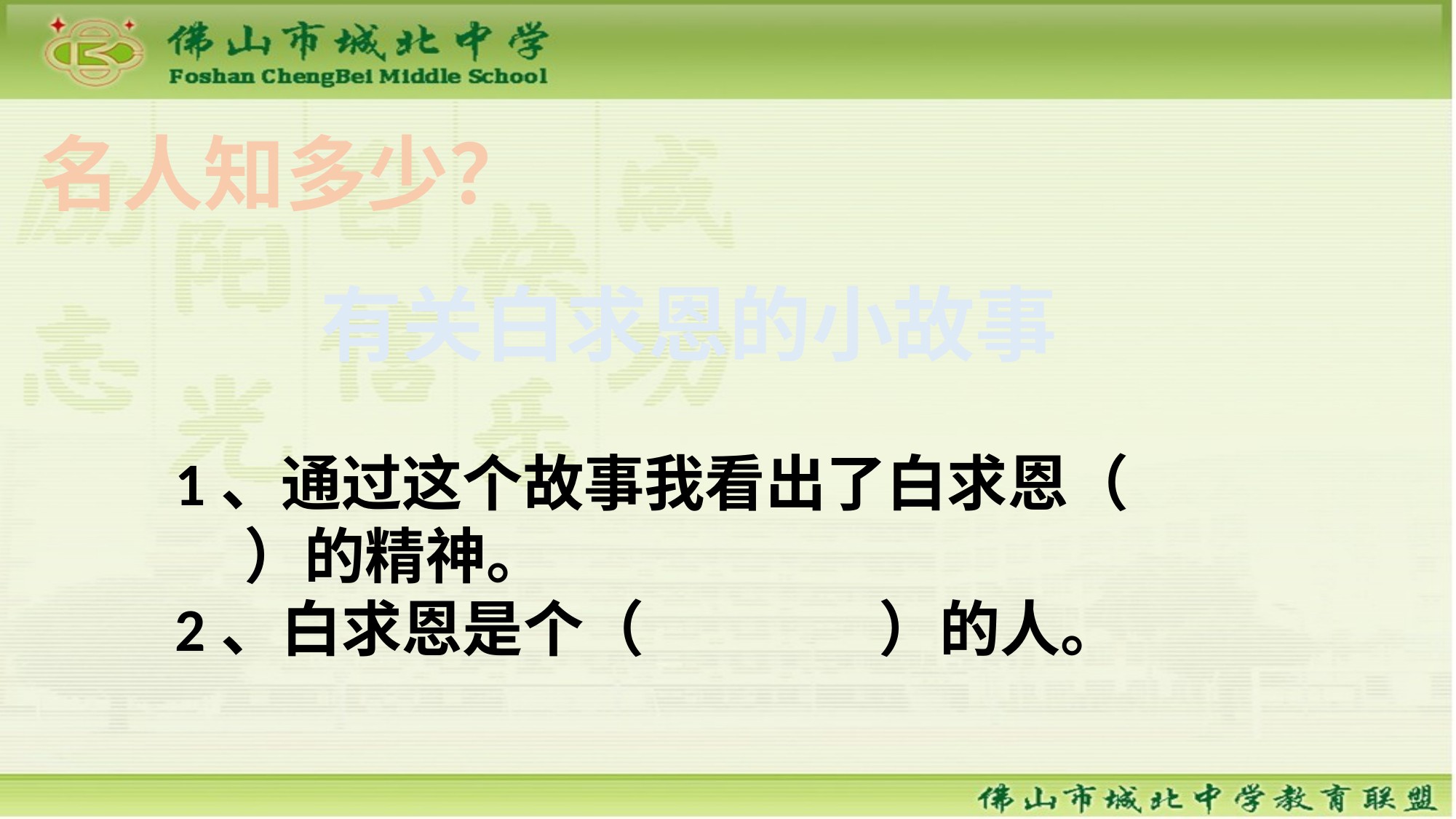

名人知多少？
有关白求恩的小故事
1、通过这个故事我看出了白求恩（                    ）的精神。
2、白求恩是个（                 ）的人。